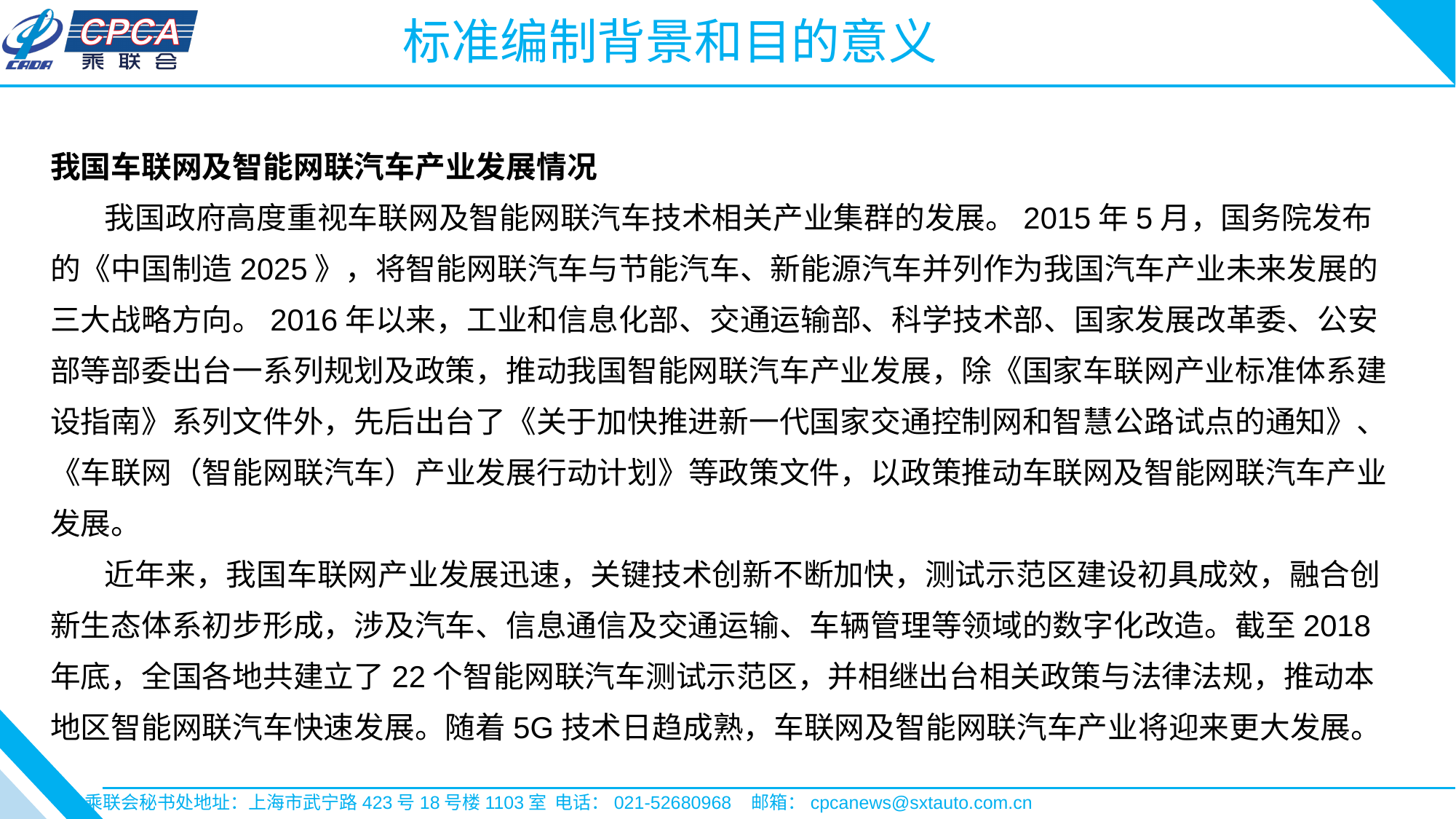

标准编制背景和目的意义
我国车联网及智能网联汽车产业发展情况
       我国政府高度重视车联网及智能网联汽车技术相关产业集群的发展。2015年5月，国务院发布的《中国制造2025》，将智能网联汽车与节能汽车、新能源汽车并列作为我国汽车产业未来发展的三大战略方向。2016年以来，工业和信息化部、交通运输部、科学技术部、国家发展改革委、公安部等部委出台一系列规划及政策，推动我国智能网联汽车产业发展，除《国家车联网产业标准体系建设指南》系列文件外，先后出台了《关于加快推进新一代国家交通控制网和智慧公路试点的通知》、《车联网（智能网联汽车）产业发展行动计划》等政策文件，以政策推动车联网及智能网联汽车产业发展。
       近年来，我国车联网产业发展迅速，关键技术创新不断加快，测试示范区建设初具成效，融合创新生态体系初步形成，涉及汽车、信息通信及交通运输、车辆管理等领域的数字化改造。截至2018年底，全国各地共建立了22个智能网联汽车测试示范区，并相继出台相关政策与法律法规，推动本地区智能网联汽车快速发展。随着5G技术日趋成熟，车联网及智能网联汽车产业将迎来更大发展。